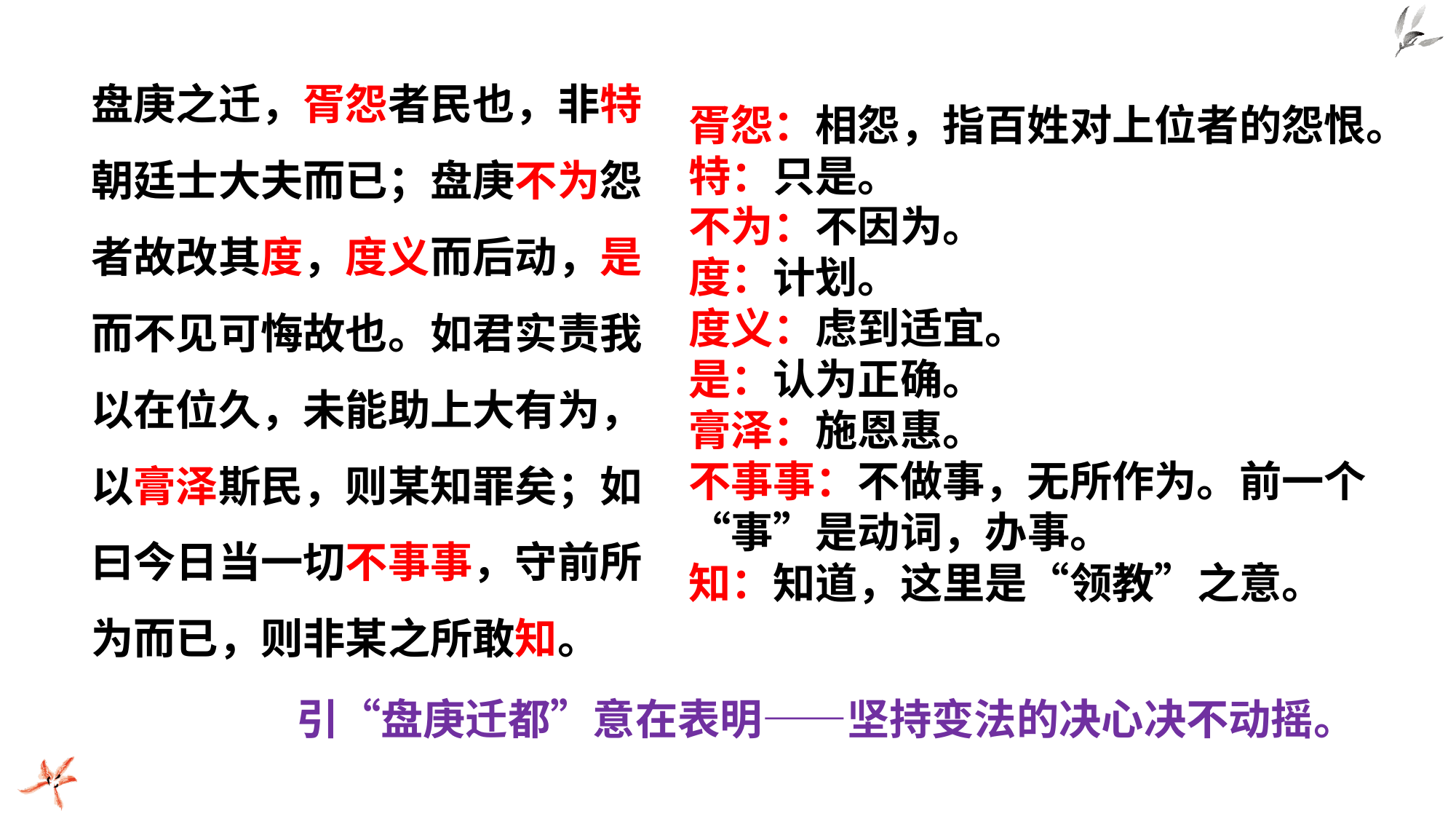

盘庚之迁，胥怨者民也，非特朝廷士大夫而已；盘庚不为怨者故改其度，度义而后动，是而不见可悔故也。如君实责我以在位久，未能助上大有为，以膏泽斯民，则某知罪矣；如曰今日当一切不事事，守前所为而已，则非某之所敢知。
胥怨：相怨，指百姓对上位者的怨恨。
特：只是。
不为：不因为。
度：计划。
度义：虑到适宜。
是：认为正确。
膏泽：施恩惠。
不事事：不做事，无所作为。前一个“事”是动词，办事。
知：知道，这里是“领教”之意。
引“盘庚迁都”意在表明——坚持变法的决心决不动摇。